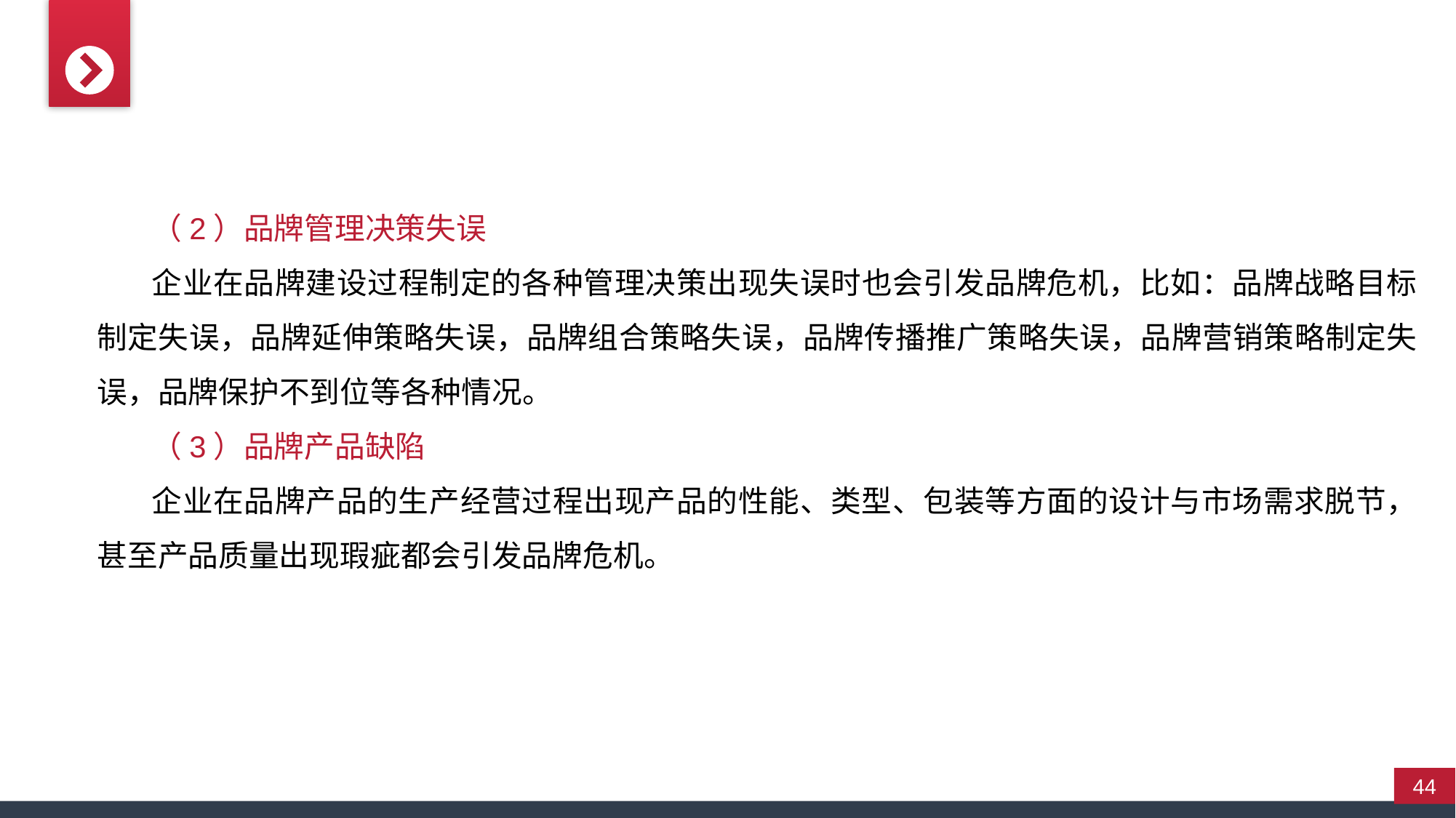

（2）品牌管理决策失误
企业在品牌建设过程制定的各种管理决策出现失误时也会引发品牌危机，比如：品牌战略目标制定失误，品牌延伸策略失误，品牌组合策略失误，品牌传播推广策略失误，品牌营销策略制定失误，品牌保护不到位等各种情况。
（3）品牌产品缺陷
企业在品牌产品的生产经营过程出现产品的性能、类型、包装等方面的设计与市场需求脱节，甚至产品质量出现瑕疵都会引发品牌危机。